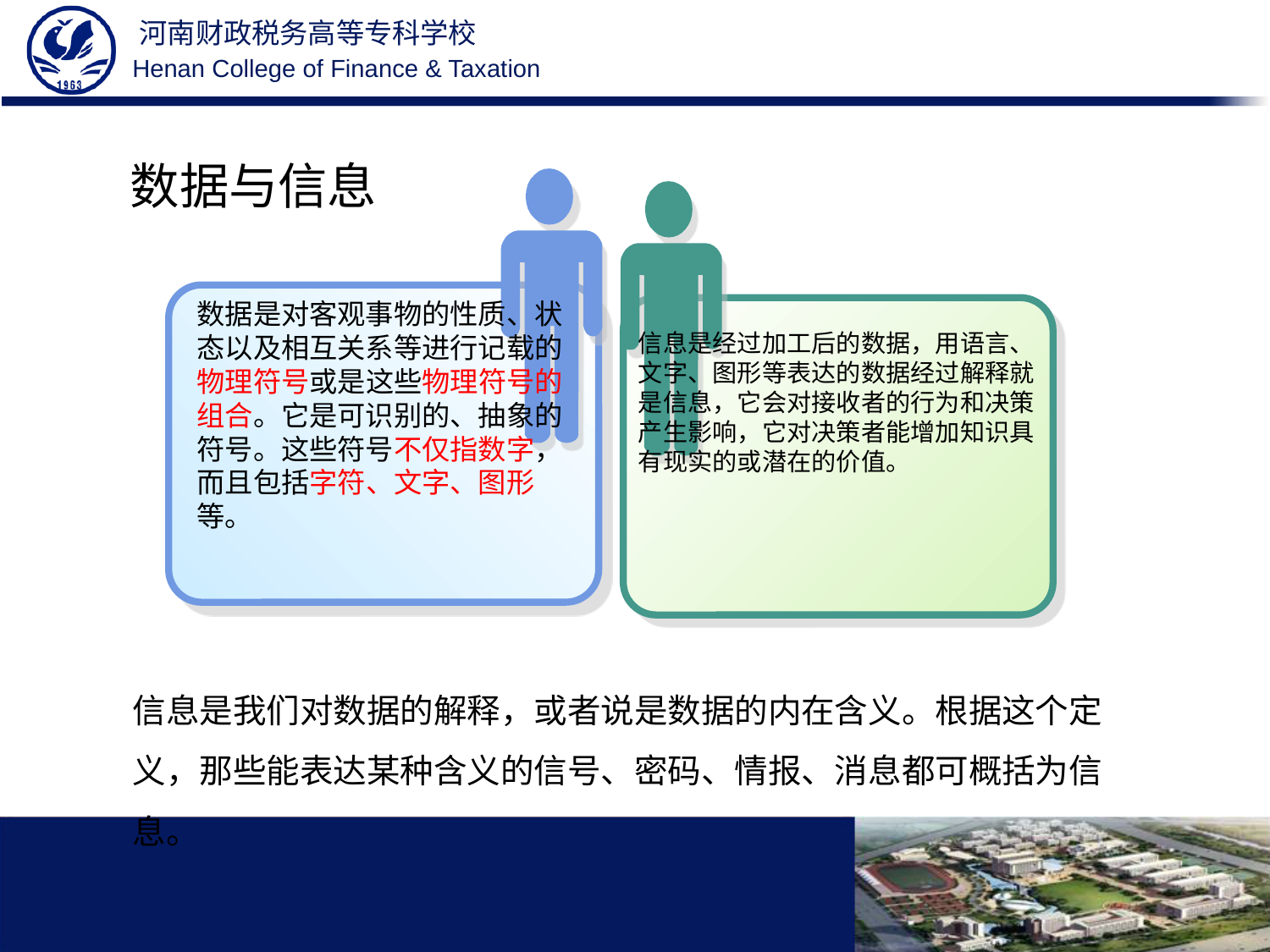

数据与信息

信息是经过加工后的数据，用语言、文字、图形等表达的数据经过解释就是信息，它会对接收者的行为和决策产生影响，它对决策者能增加知识具有现实的或潜在的价值。
数据是对客观事物的性质、状态以及相互关系等进行记载的物理符号或是这些物理符号的组合。它是可识别的、抽象的符号。这些符号不仅指数字，而且包括字符、文字、图形等。
信息是我们对数据的解释，或者说是数据的内在含义。根据这个定义，那些能表达某种含义的信号、密码、情报、消息都可概括为信息。